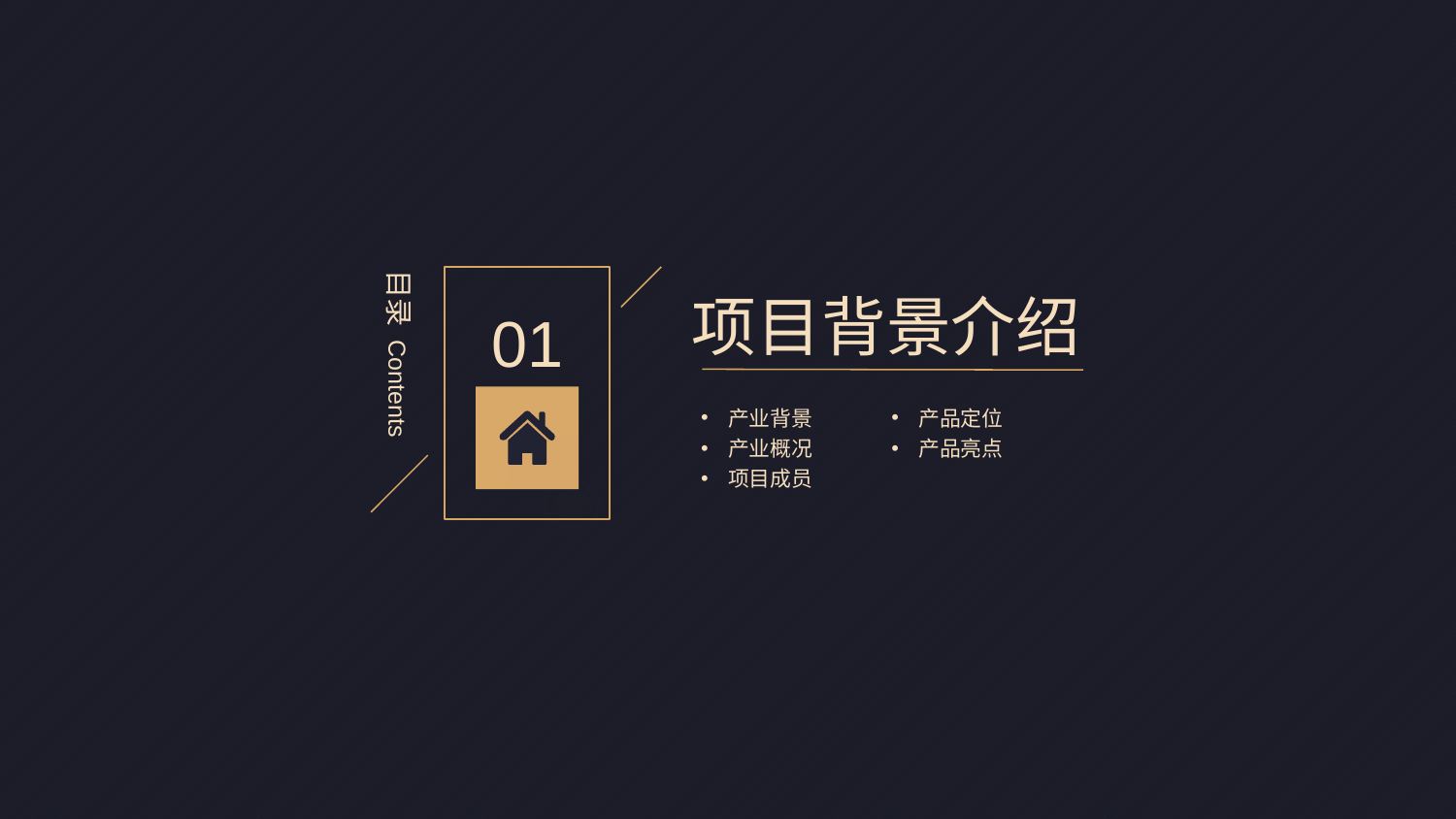

项目背景介绍
01
目录 Contents

产业背景
产业概况
项目成员
产品定位
产品亮点